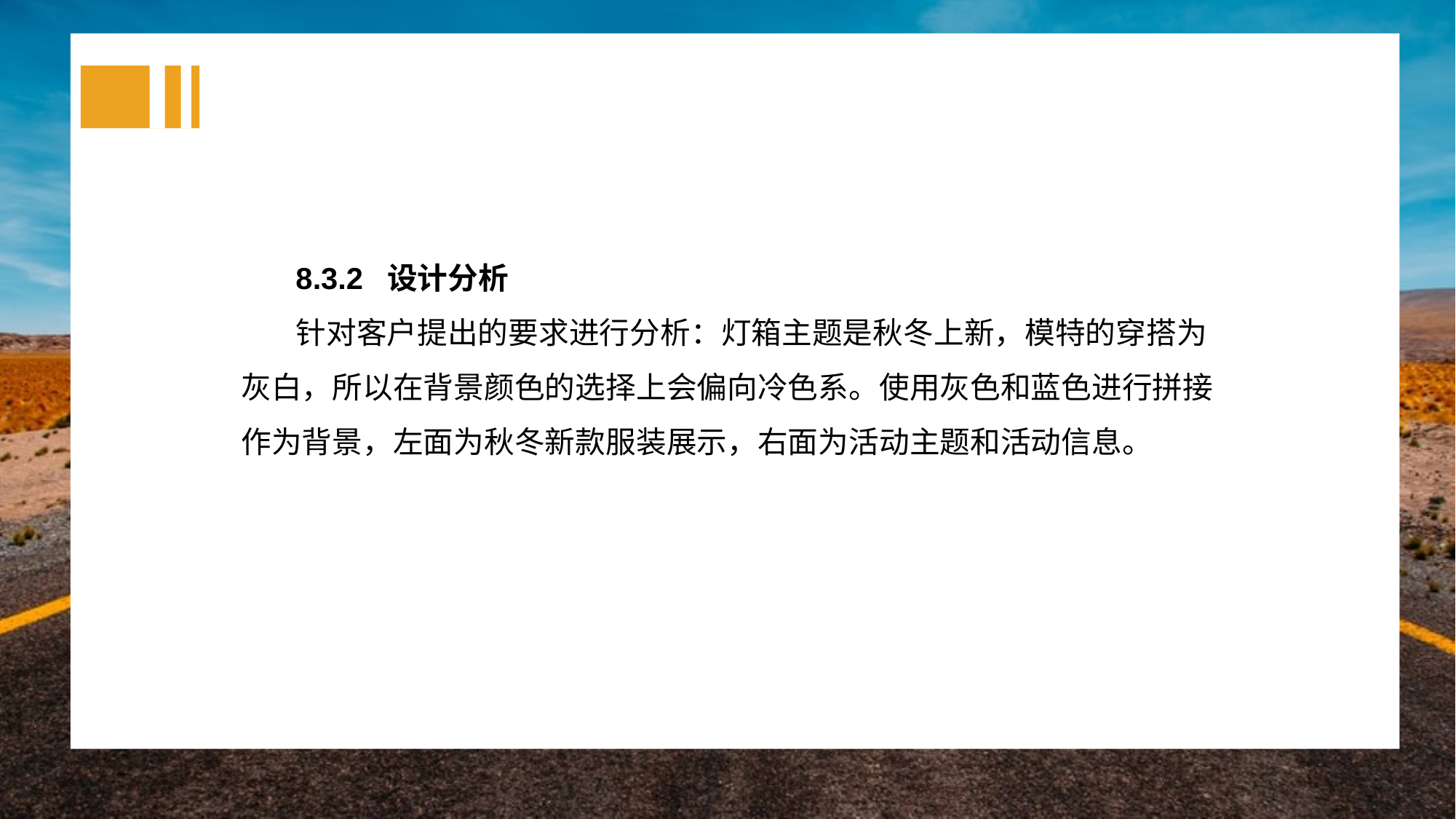

8.3.2  设计分析
针对客户提出的要求进行分析：灯箱主题是秋冬上新，模特的穿搭为灰白，所以在背景颜色的选择上会偏向冷色系。使用灰色和蓝色进行拼接作为背景，左面为秋冬新款服装展示，右面为活动主题和活动信息。